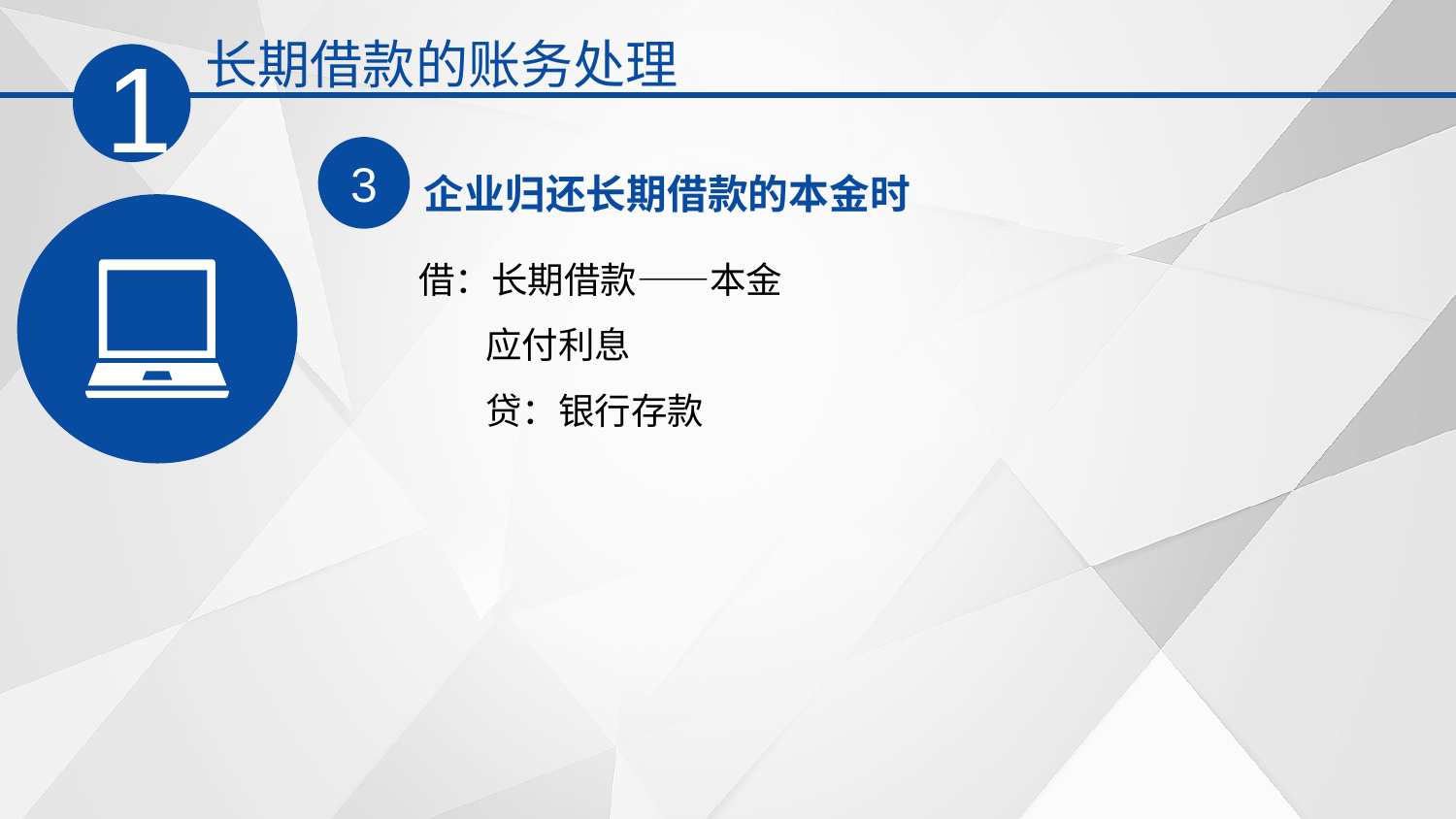

长期借款的账务处理
1

3
企业归还长期借款的本金时

借：长期借款——本金
       应付利息
       贷：银行存款